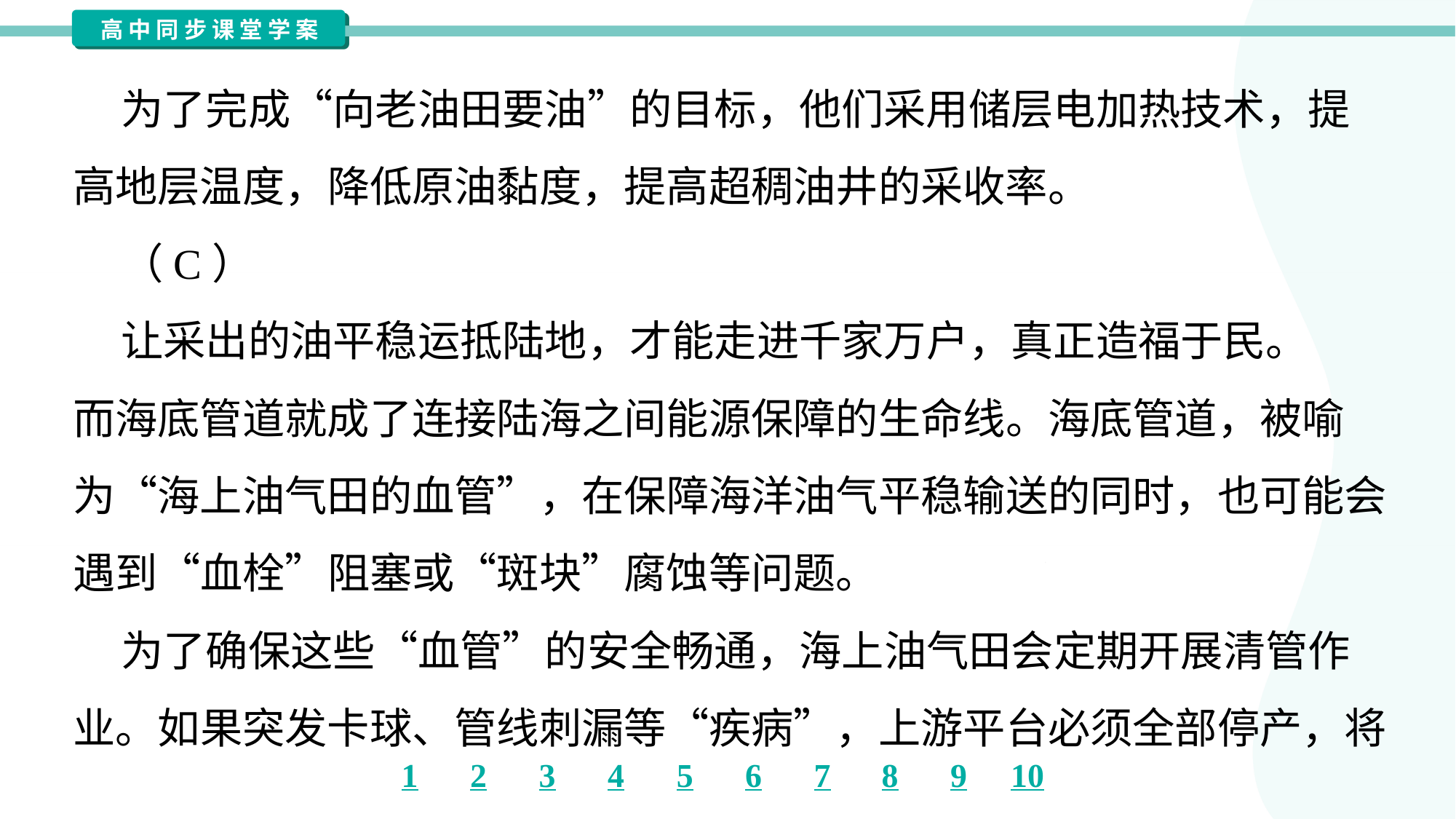

为了完成“向老油田要油”的目标，他们采用储层电加热技术，提
高地层温度，降低原油黏度，提高超稠油井的采收率。
    （C）
    让采出的油平稳运抵陆地，才能走进千家万户，真正造福于民。
而海底管道就成了连接陆海之间能源保障的生命线。海底管道，被喻
为“海上油气田的血管”，在保障海洋油气平稳输送的同时，也可能会
遇到“血栓”阻塞或“斑块”腐蚀等问题。
    为了确保这些“血管”的安全畅通，海上油气田会定期开展清管作
业。如果突发卡球、管线刺漏等“疾病”，上游平台必须全部停产，将